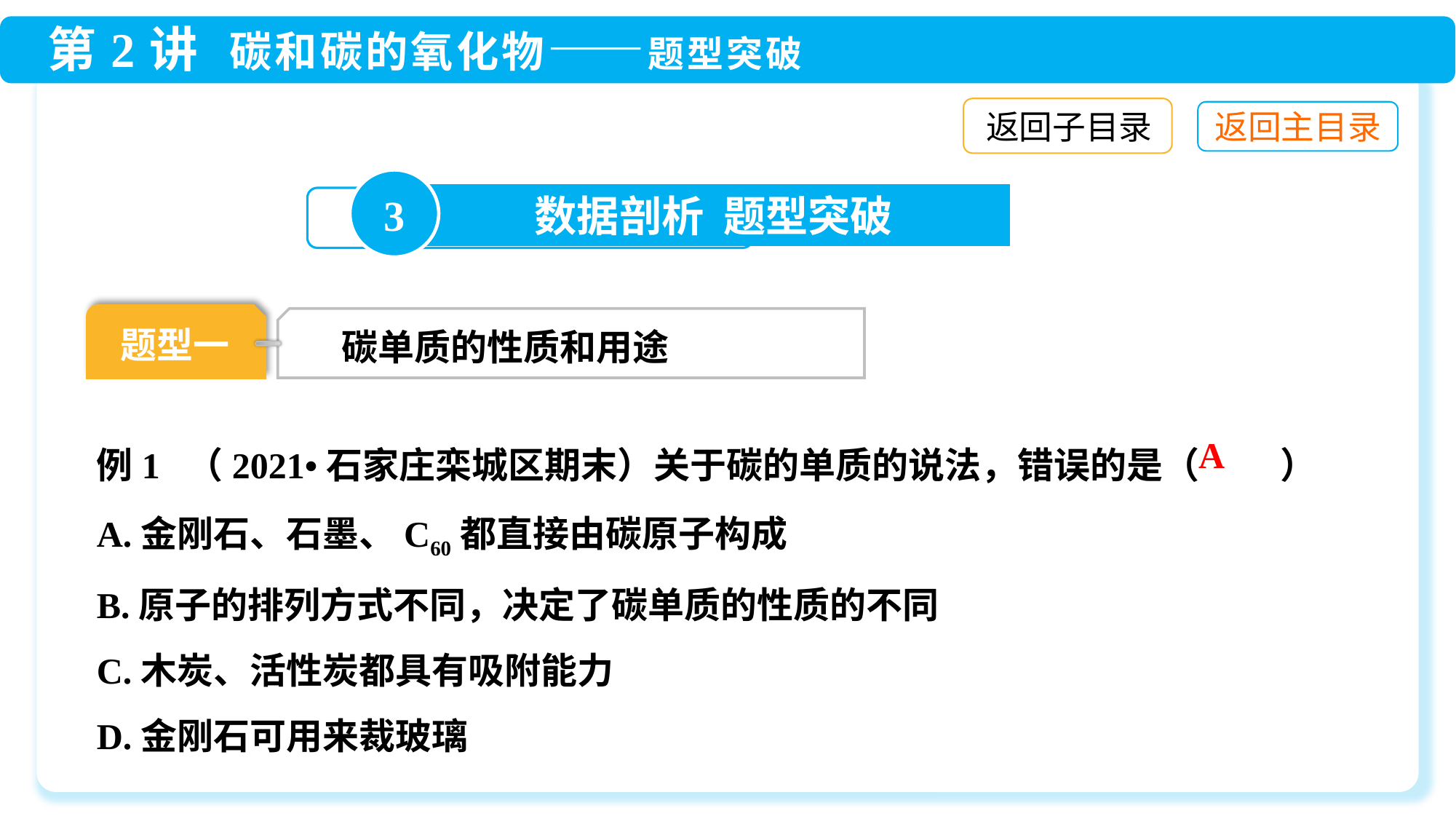

返回子目录

3
数据剖析  题型突破

题型一
碳单质的性质和用途

例1  （2021•石家庄栾城区期末）关于碳的单质的说法，错误的是（ 　　）
A.金刚石、石墨、C60都直接由碳原子构成
B.原子的排列方式不同，决定了碳单质的性质的不同
C.木炭、活性炭都具有吸附能力
D.金刚石可用来裁玻璃
A